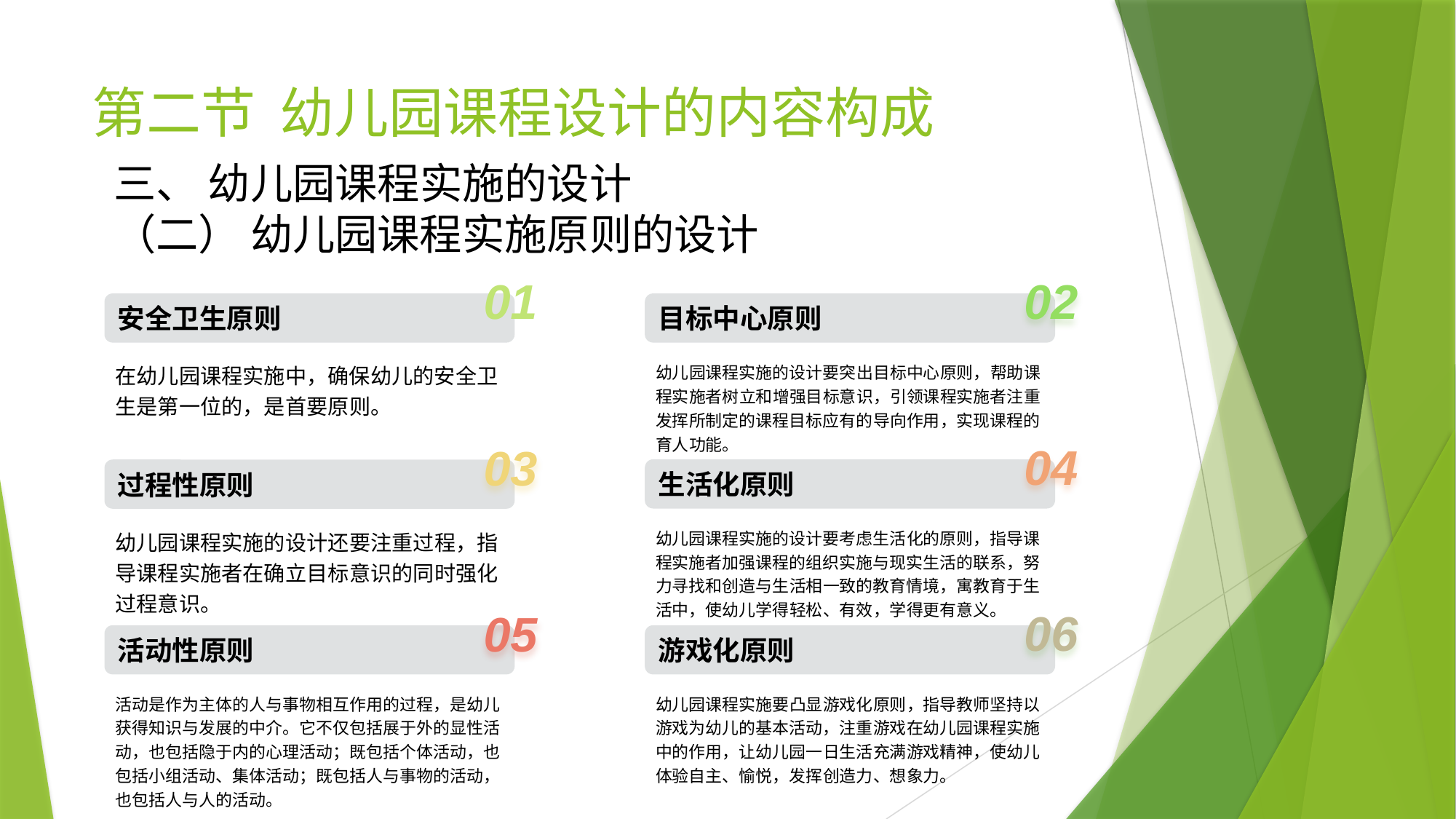

# 第二节  幼儿园课程设计的内容构成
三、 幼儿园课程实施的设计
（二） 幼儿园课程实施原则的设计
01
安全卫生原则
在幼儿园课程实施中，确保幼儿的安全卫生是第一位的，是首要原则。
02
目标中心原则
幼儿园课程实施的设计要突出目标中心原则，帮助课程实施者树立和增强目标意识，引领课程实施者注重发挥所制定的课程目标应有的导向作用，实现课程的育人功能。
04
生活化原则
幼儿园课程实施的设计要考虑生活化的原则，指导课程实施者加强课程的组织实施与现实生活的联系，努力寻找和创造与生活相一致的教育情境，寓教育于生活中，使幼儿学得轻松、有效，学得更有意义。
03
过程性原则
幼儿园课程实施的设计还要注重过程，指导课程实施者在确立目标意识的同时强化过程意识。
06
游戏化原则
幼儿园课程实施要凸显游戏化原则，指导教师坚持以游戏为幼儿的基本活动，注重游戏在幼儿园课程实施中的作用，让幼儿园一日生活充满游戏精神，使幼儿体验自主、愉悦，发挥创造力、想象力。
05
活动性原则
活动是作为主体的人与事物相互作用的过程，是幼儿获得知识与发展的中介。它不仅包括展于外的显性活动，也包括隐于内的心理活动；既包括个体活动，也包括小组活动、集体活动；既包括人与事物的活动，也包括人与人的活动。